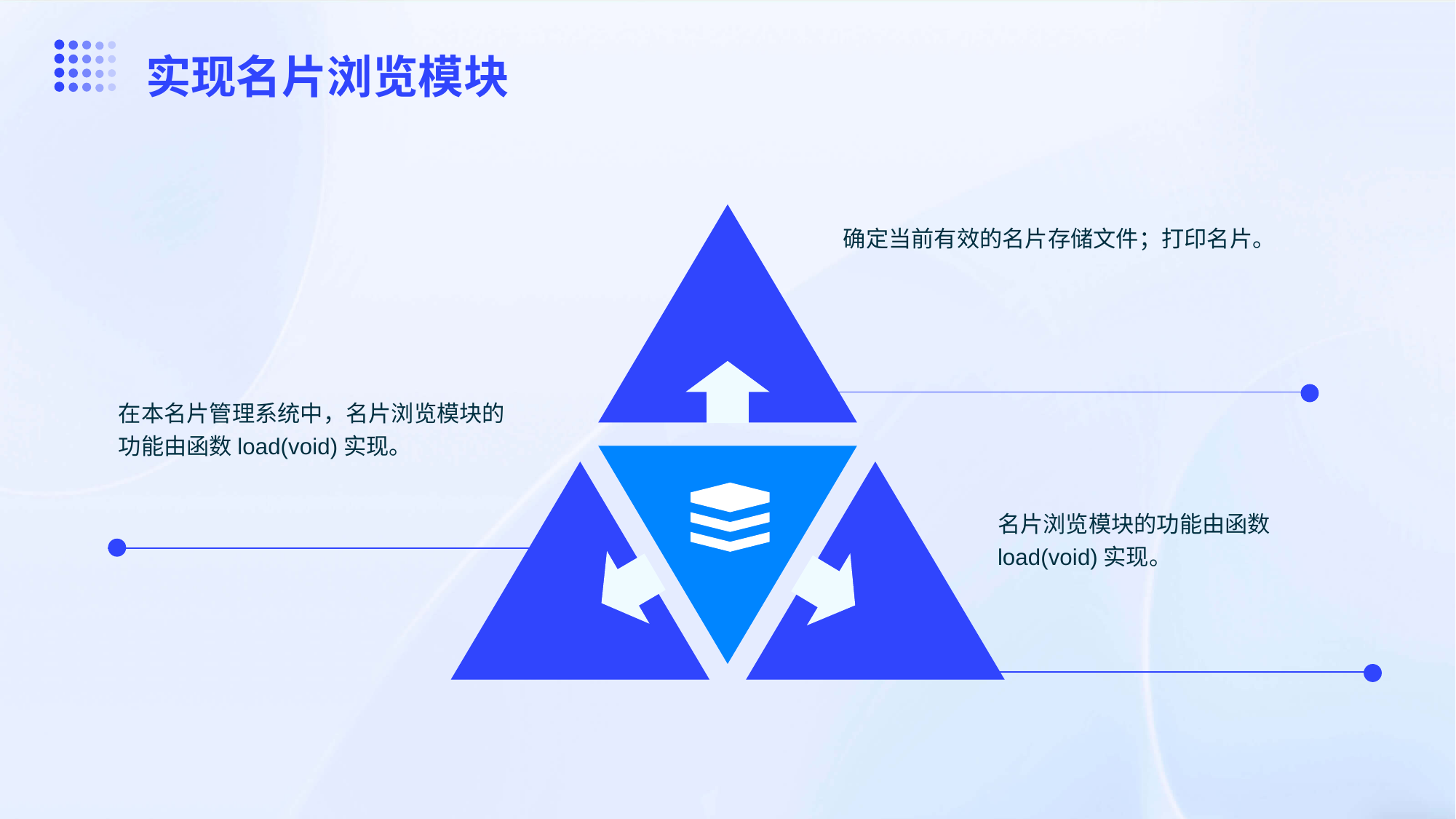

实现名片浏览模块

确定当前有效的名片存储文件；打印名片。

在本名片管理系统中，名片浏览模块的功能由函数load(void)实现。

名片浏览模块的功能由函数load(void)实现。